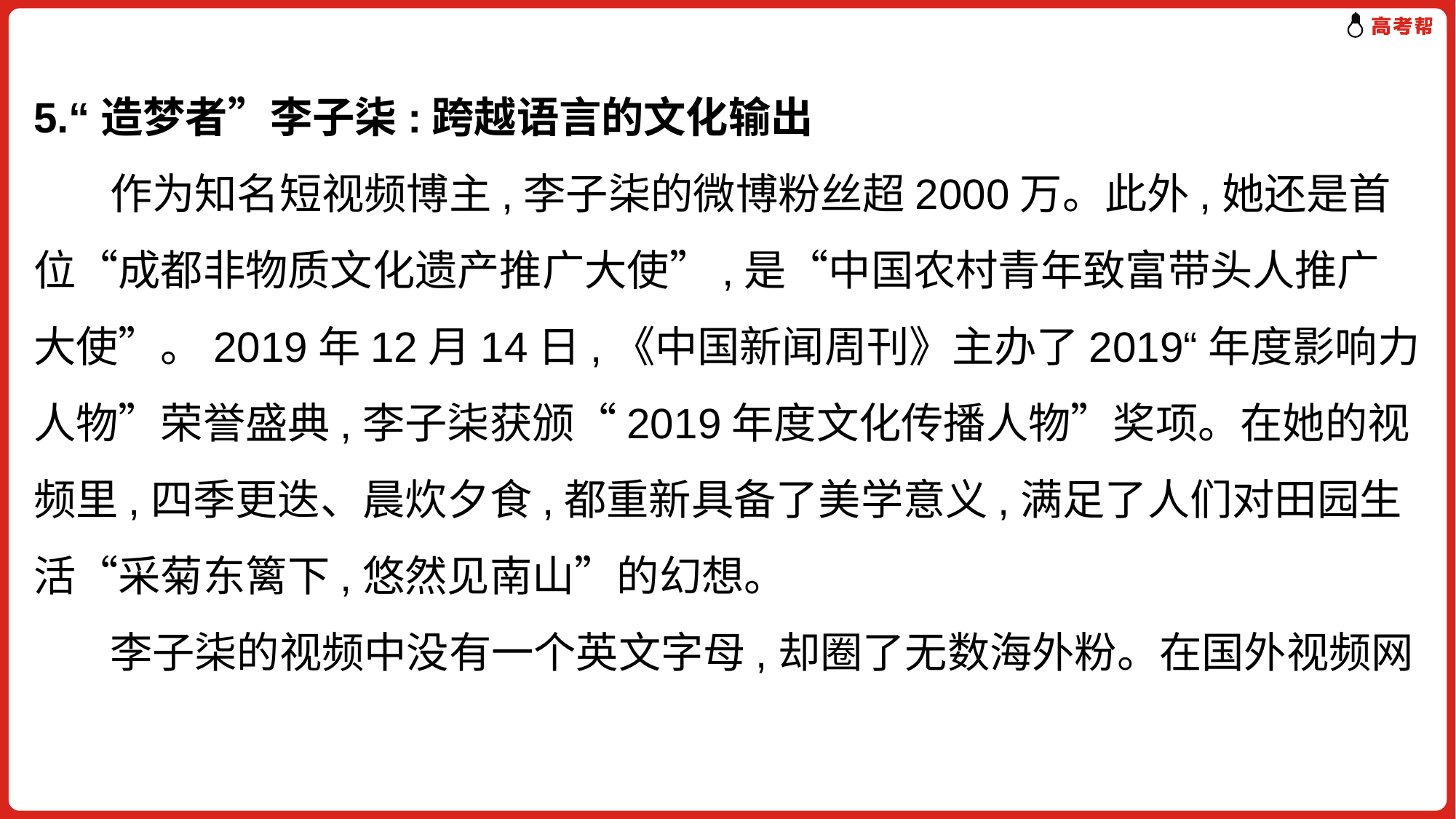

5.“造梦者”李子柒:跨越语言的文化输出
       作为知名短视频博主,李子柒的微博粉丝超2000万。此外,她还是首位“成都非物质文化遗产推广大使”,是“中国农村青年致富带头人推广大使”。2019年12月14日,《中国新闻周刊》主办了2019“年度影响力人物”荣誉盛典,李子柒获颁“2019年度文化传播人物”奖项。在她的视频里,四季更迭、晨炊夕食,都重新具备了美学意义,满足了人们对田园生活“采菊东篱下,悠然见南山”的幻想。
       李子柒的视频中没有一个英文字母,却圈了无数海外粉。在国外视频网